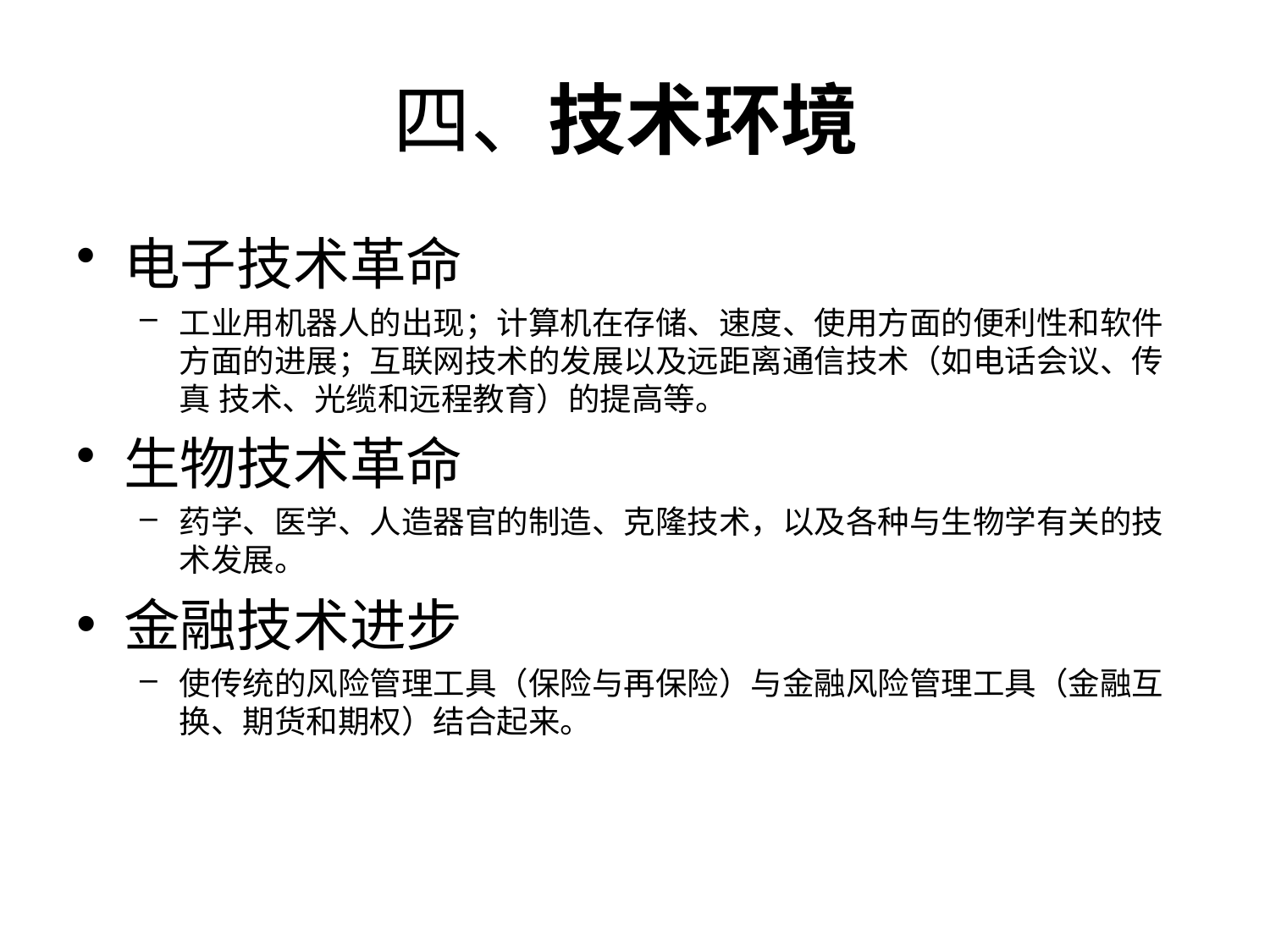

# 四、技术环境
电子技术革命
工业用机器人的出现；计算机在存储、速度、使用方面的便利性和软件方面的进展；互联网技术的发展以及远距离通信技术（如电话会议、传真 技术、光缆和远程教育）的提高等。
生物技术革命
药学、医学、人造器官的制造、克隆技术，以及各种与生物学有关的技术发展。
金融技术进步
使传统的风险管理工具（保险与再保险）与金融风险管理工具（金融互换、期货和期权）结合起来。